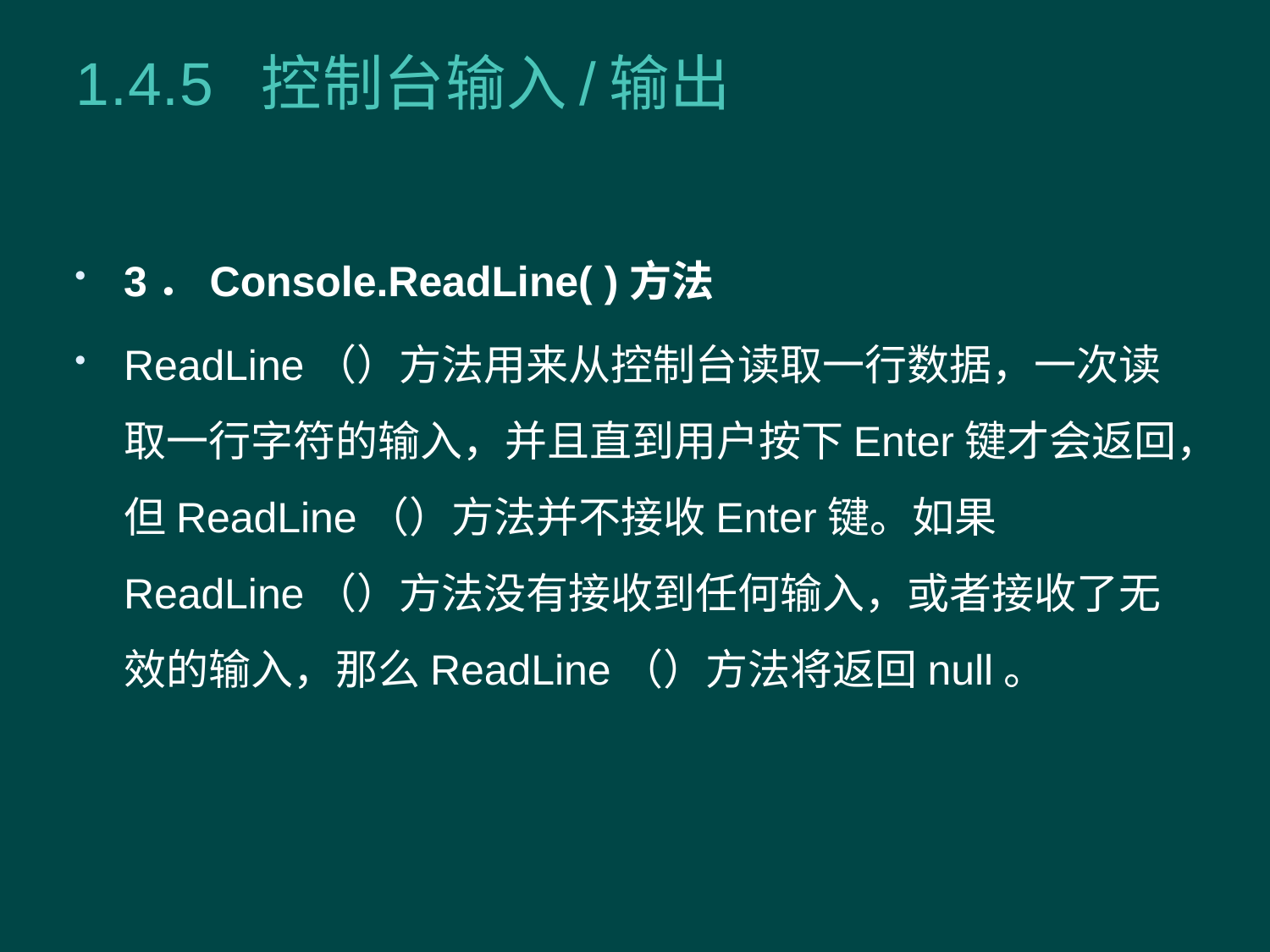

# 1.4.5  控制台输入/输出
3．Console.ReadLine( )方法
ReadLine（）方法用来从控制台读取一行数据，一次读取一行字符的输入，并且直到用户按下Enter键才会返回，但ReadLine（）方法并不接收Enter键。如果ReadLine（）方法没有接收到任何输入，或者接收了无效的输入，那么ReadLine（）方法将返回null。